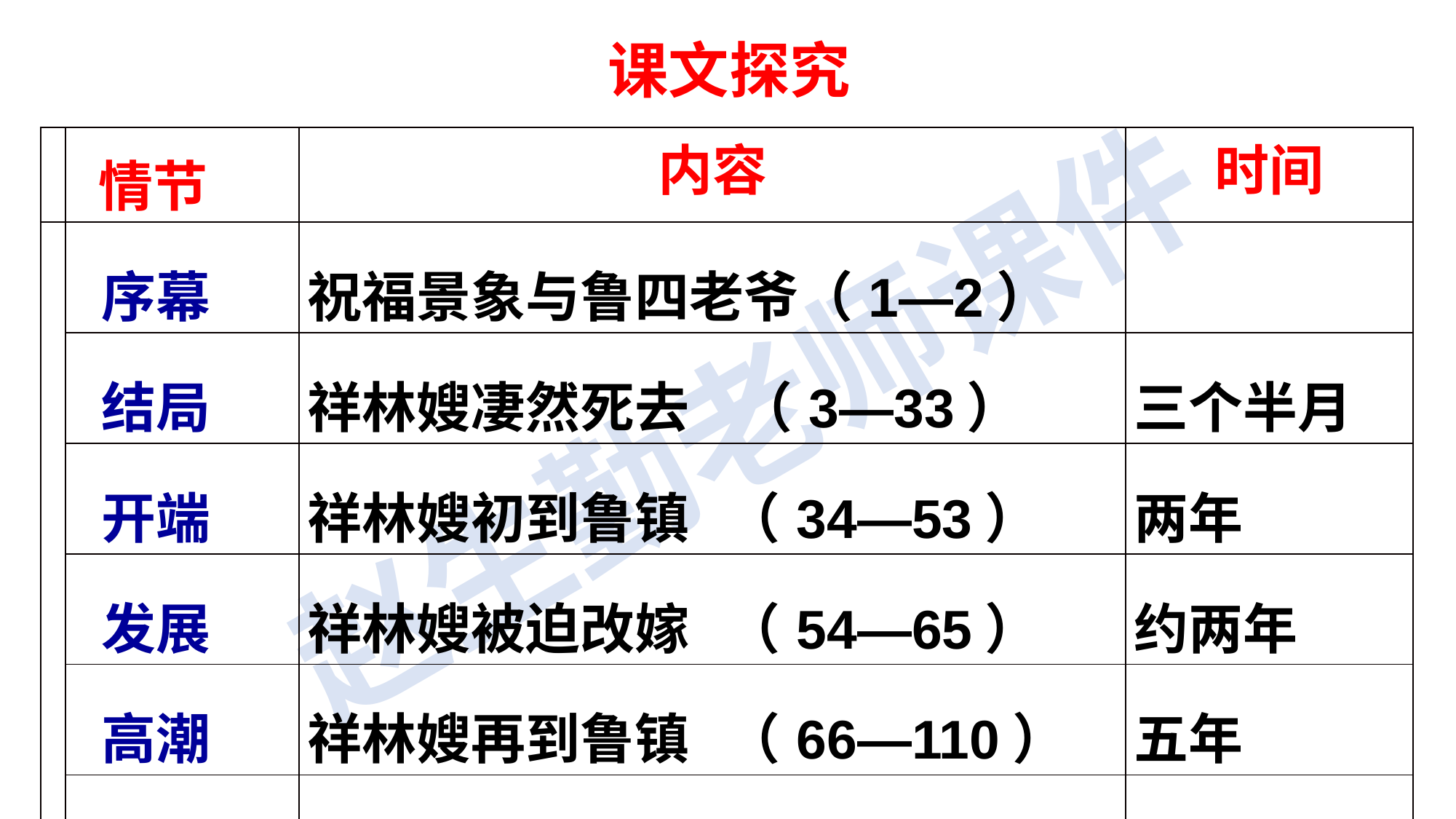

课文探究
|  | 情节 | 内容 | 时间 |
| --- | --- | --- | --- |
|  | 序幕 | 祝福景象与鲁四老爷（1—2） |  |
|  | 结局 | 祥林嫂凄然死去 （3—33） | 三个半月 |
|  | 开端 | 祥林嫂初到鲁镇 （34—53） | 两年 |
|  | 发展 | 祥林嫂被迫改嫁 （54—65） | 约两年 |
|  | 高潮 | 祥林嫂再到鲁镇 （66—110） | 五年 |
|  | 尾声 | 祝福景象与“我”的感受（111） |  |